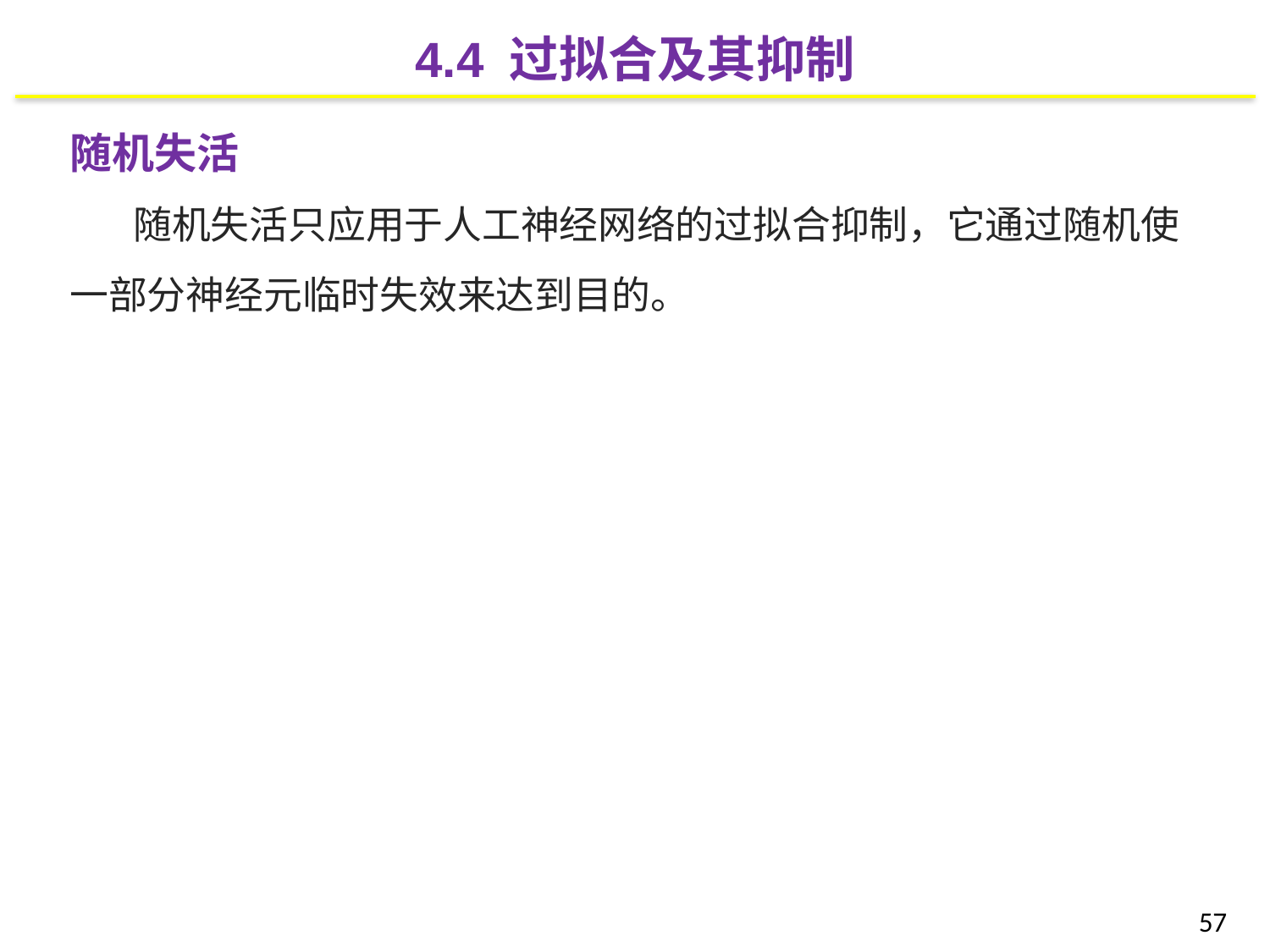

4.4 过拟合及其抑制
随机失活
随机失活只应用于人工神经网络的过拟合抑制，它通过随机使一部分神经元临时失效来达到目的。
57